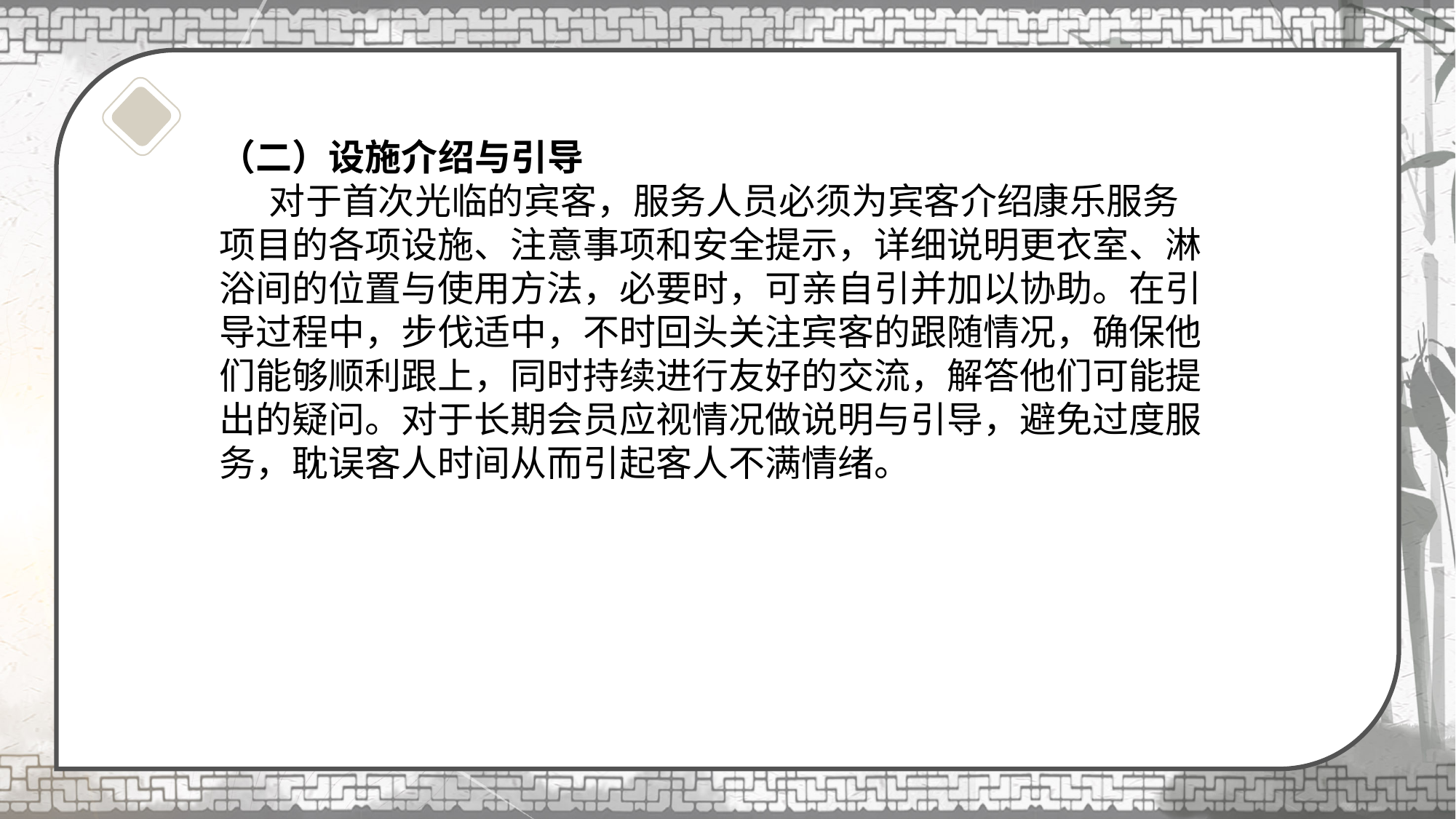

（二）设施介绍与引导
     对于首次光临的宾客，服务人员必须为宾客介绍康乐服务项目的各项设施、注意事项和安全提示，详细说明更衣室、淋浴间的位置与使用方法，必要时，可亲自引并加以协助。在引导过程中，步伐适中，不时回头关注宾客的跟随情况，确保他们能够顺利跟上，同时持续进行友好的交流，解答他们可能提出的疑问。对于长期会员应视情况做说明与引导，避免过度服务，耽误客人时间从而引起客人不满情绪。